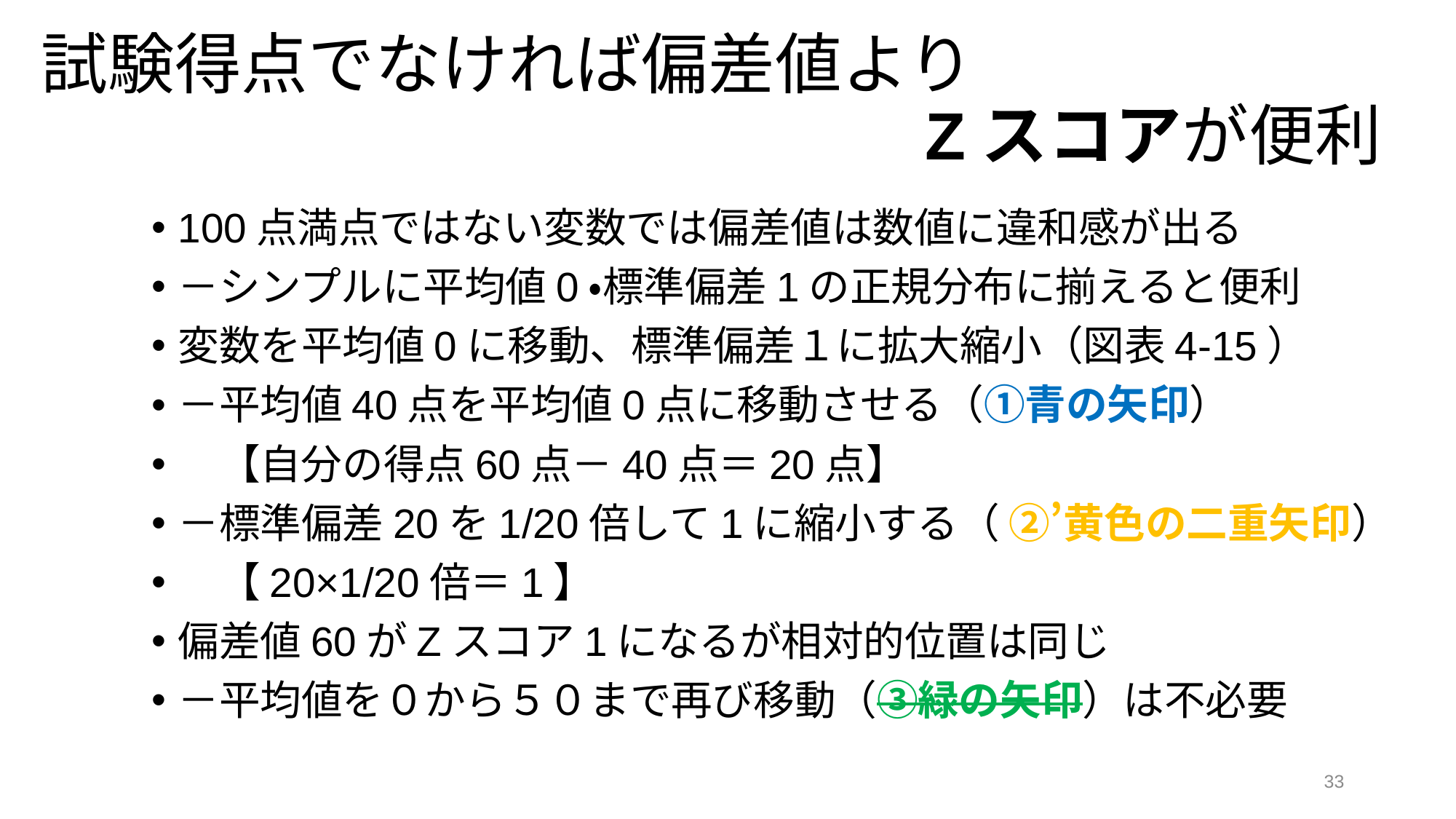

# 試験得点でなければ偏差値より 　　　　　　　　　　　　　Zスコアが便利
100点満点ではない変数では偏差値は数値に違和感が出る
－シンプルに平均値0・標準偏差1の正規分布に揃えると便利
変数を平均値0に移動、標準偏差１に拡大縮小（図表4-15）
－平均値40点を平均値0点に移動させる（①青の矢印）
　【自分の得点60点－40点＝20点】
－標準偏差20を1/20倍して1に縮小する（ ②’黄色の二重矢印）
　【20×1/20倍＝1】
偏差値60がZスコア1になるが相対的位置は同じ
－平均値を０から５０まで再び移動（③緑の矢印）は不必要

33